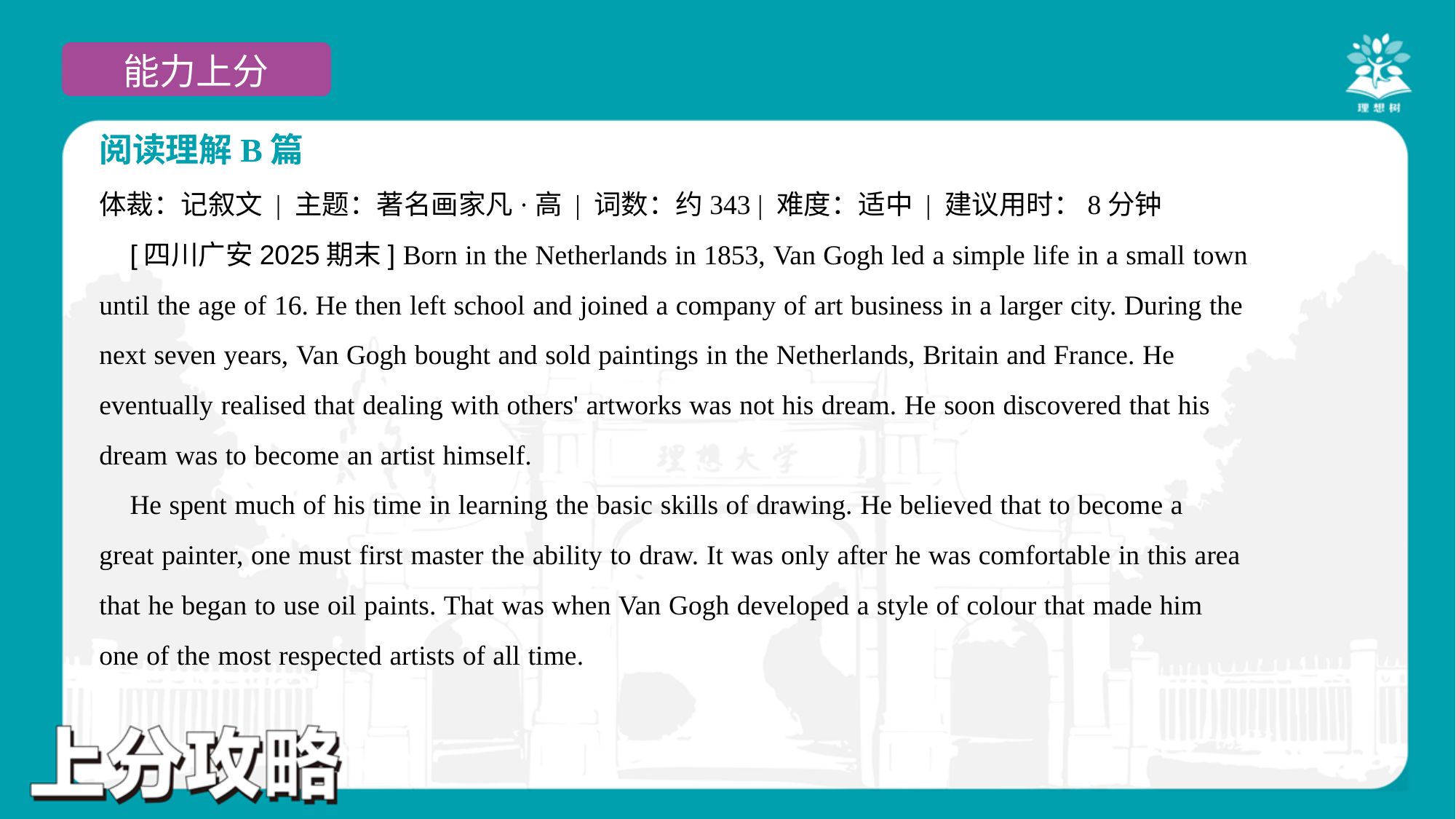

阅读理解B篇
体裁：记叙文 | 主题：著名画家凡·高 | 词数：约343 | 难度：适中 | 建议用时：8分钟
    [四川广安2025期末] Born in the Netherlands in 1853, Van Gogh led a simple life in a small town
until the age of 16. He then left school and joined a company of art business in a larger city. During the
next seven years, Van Gogh bought and sold paintings in the Netherlands, Britain and France. He
eventually realised that dealing with others' artworks was not his dream. He soon discovered that his
dream was to become an artist himself.
    He spent much of his time in learning the basic skills of drawing. He believed that to become a
great painter, one must first master the ability to draw. It was only after he was comfortable in this area
that he began to use oil paints. That was when Van Gogh developed a style of colour that made him
one of the most respected artists of all time.